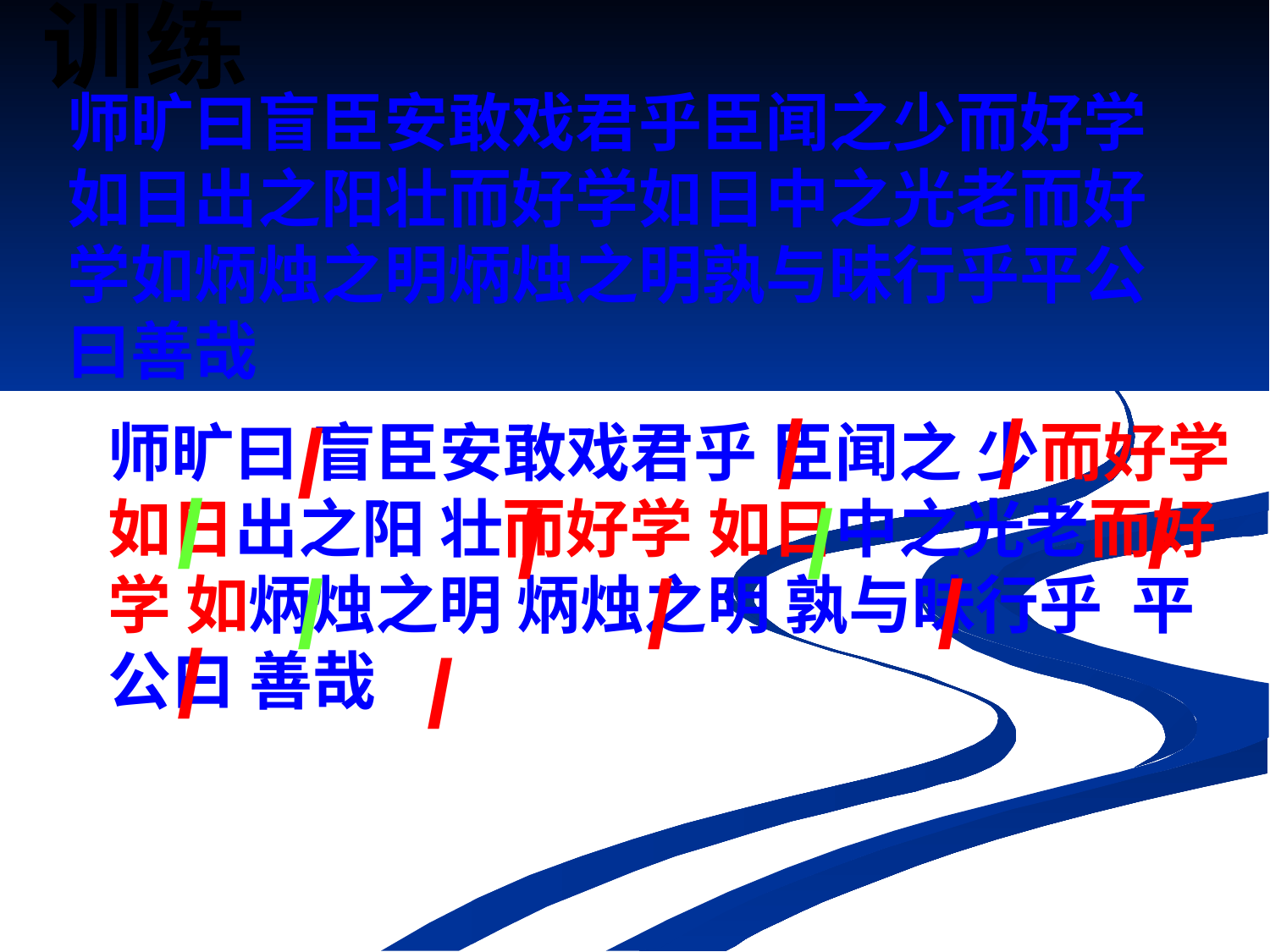

训练
师旷曰盲臣安敢戏君乎臣闻之少而好学如日出之阳壮而好学如日中之光老而好学如炳烛之明炳烛之明孰与昧行乎平公曰善哉
/
/
/
师旷曰 盲臣安敢戏君乎 臣闻之 少而好学 如日出之阳 壮而好学 如日中之光老而好学 如炳烛之明 炳烛之明 孰与昧行乎  平公曰 善哉

/
/
/
/
/
/
/
/
/